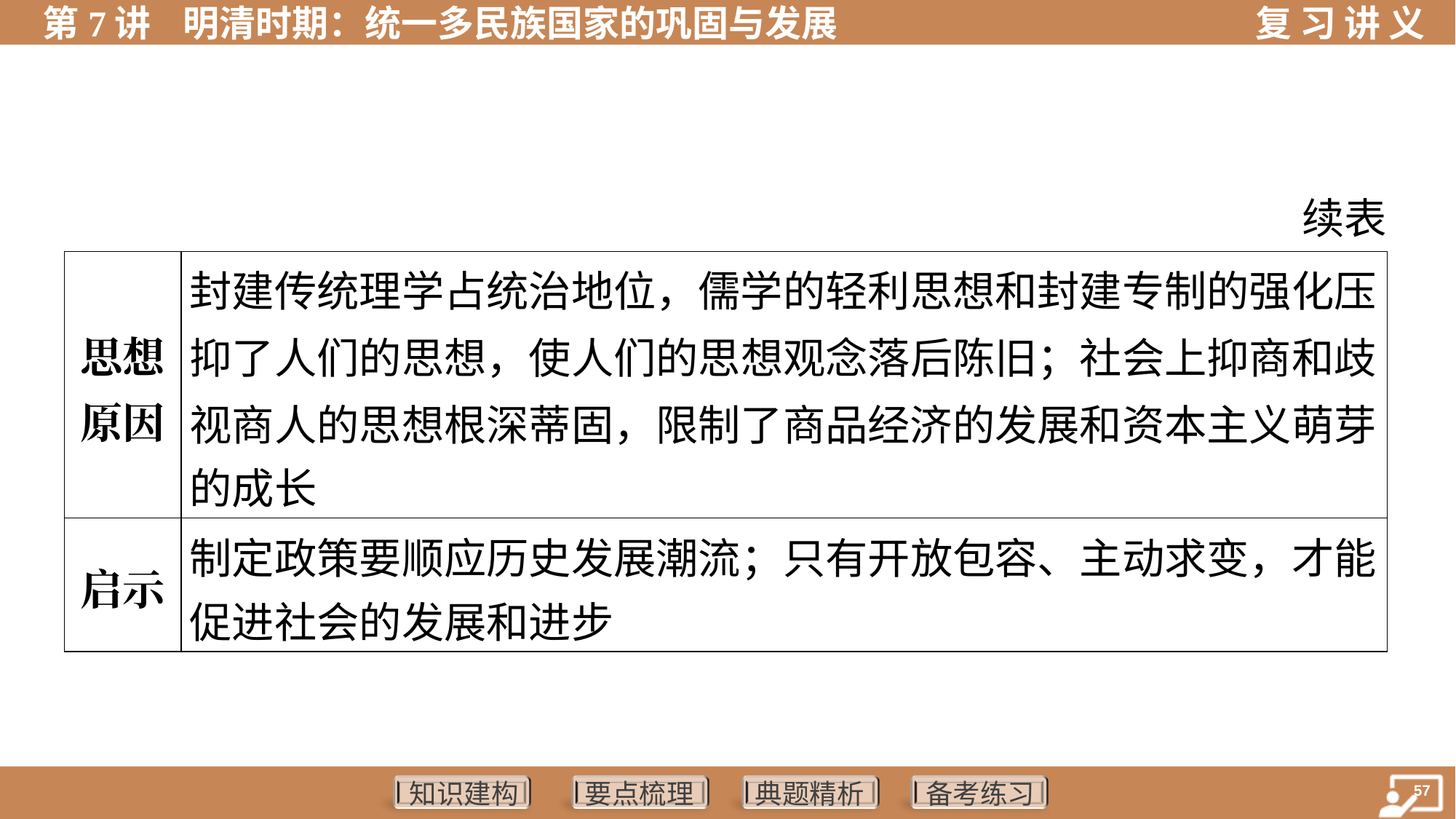

续表
| 思想 原因 | 封建传统理学占统治地位，儒学的轻利思想和封建专制的强化压 抑了人们的思想，使人们的思想观念落后陈旧；社会上抑商和歧 视商人的思想根深蒂固，限制了商品经济的发展和资本主义萌芽 的成长 |
| --- | --- |
| 启示 | 制定政策要顺应历史发展潮流；只有开放包容、主动求变，才能 促进社会的发展和进步 |